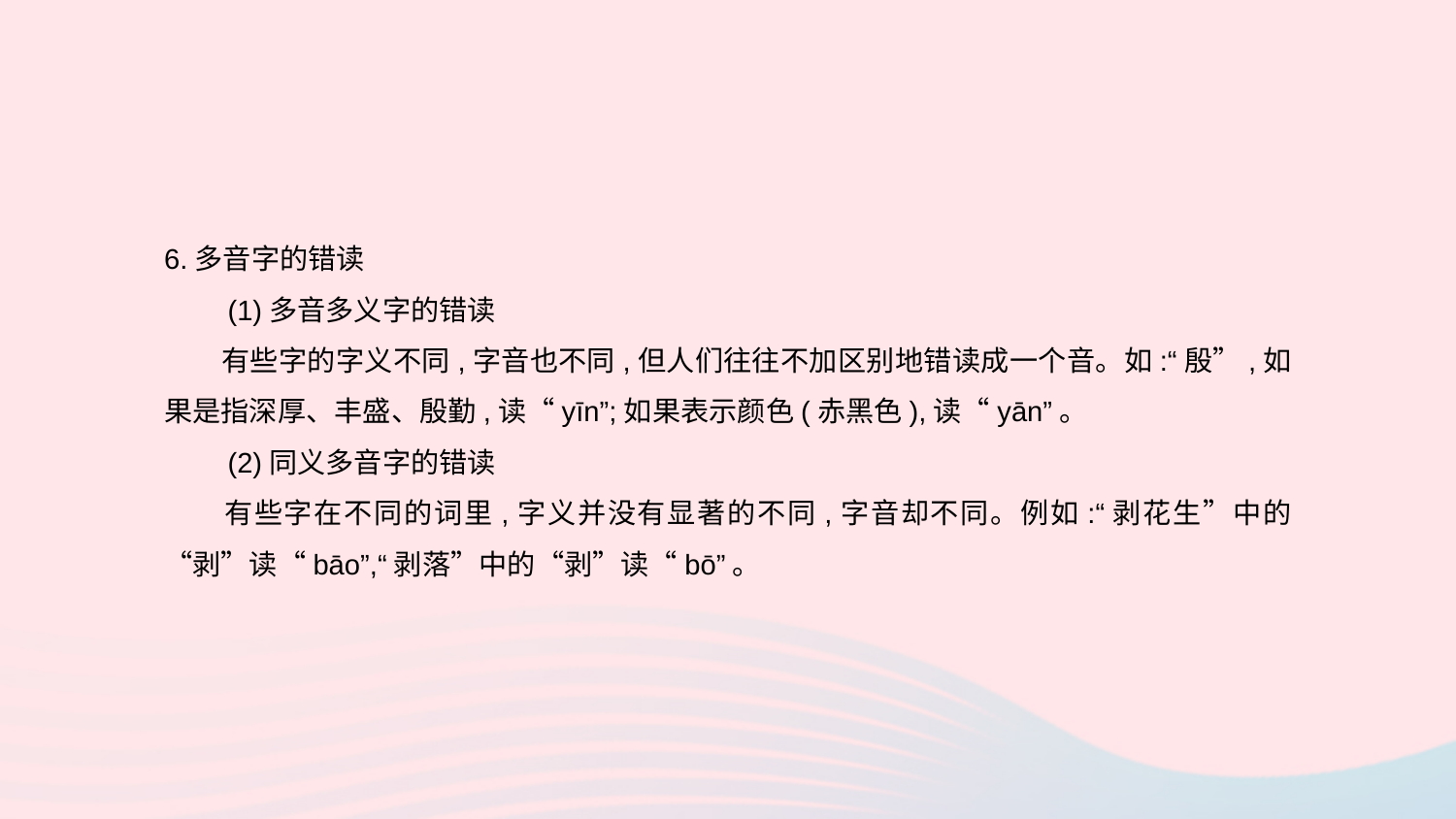

6.多音字的错读
　　(1)多音多义字的错读
　　有些字的字义不同,字音也不同,但人们往往不加区别地错读成一个音。如:“殷”,如果是指深厚、丰盛、殷勤,读“yīn”;如果表示颜色(赤黑色),读“yān”。
　　(2)同义多音字的错读
　　有些字在不同的词里,字义并没有显著的不同,字音却不同。例如:“剥花生”中的“剥”读“bāo”,“剥落”中的“剥”读“bō”。